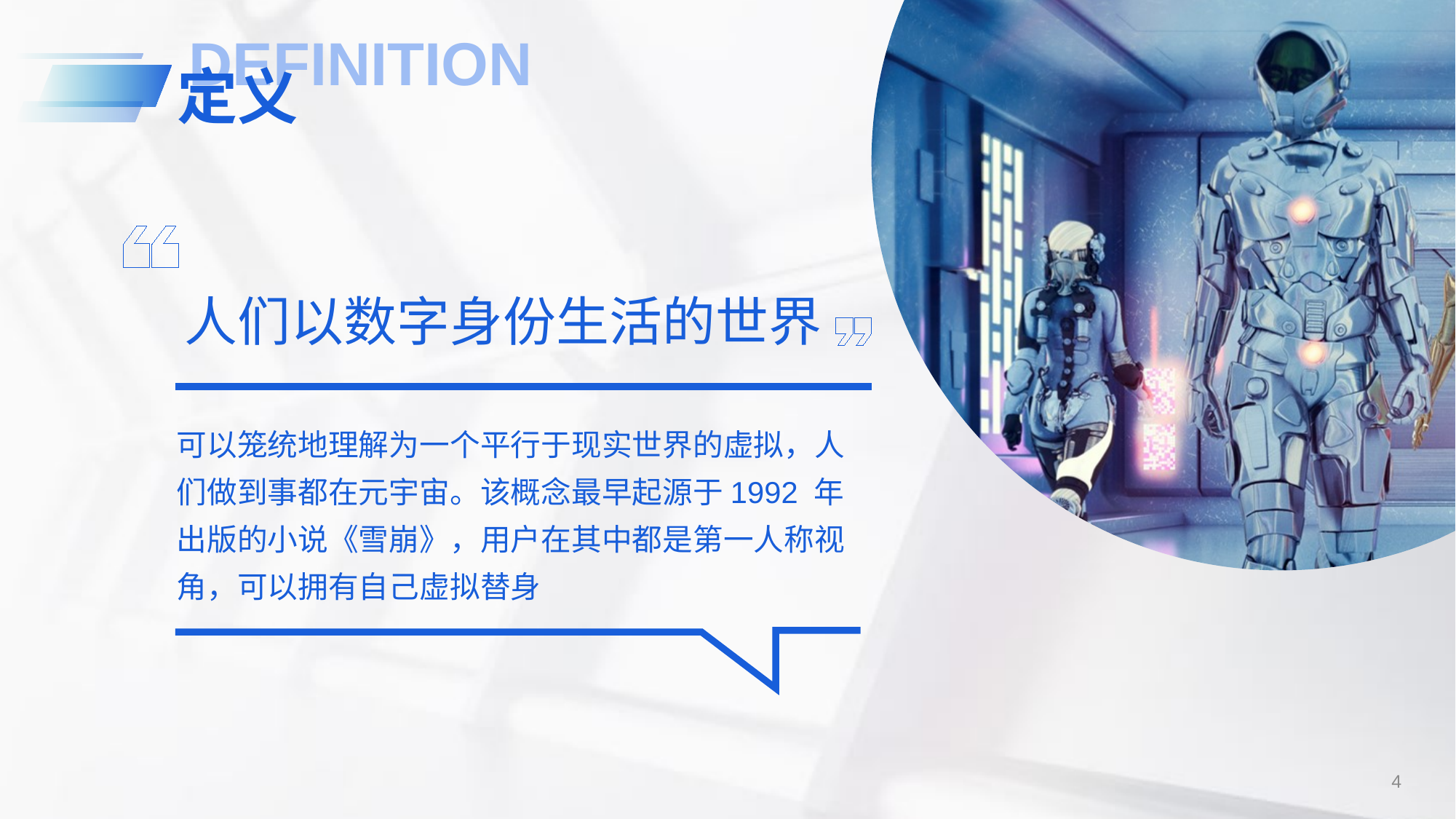

DEFINITION
定义

人们以数字身份生活的世界

可以笼统地理解为一个平行于现实世界的虚拟，人们做到事都在元宇宙。该概念最早起源于1992 年出版的小说《雪崩》，用户在其中都是第一人称视角，可以拥有自己虚拟替身

4